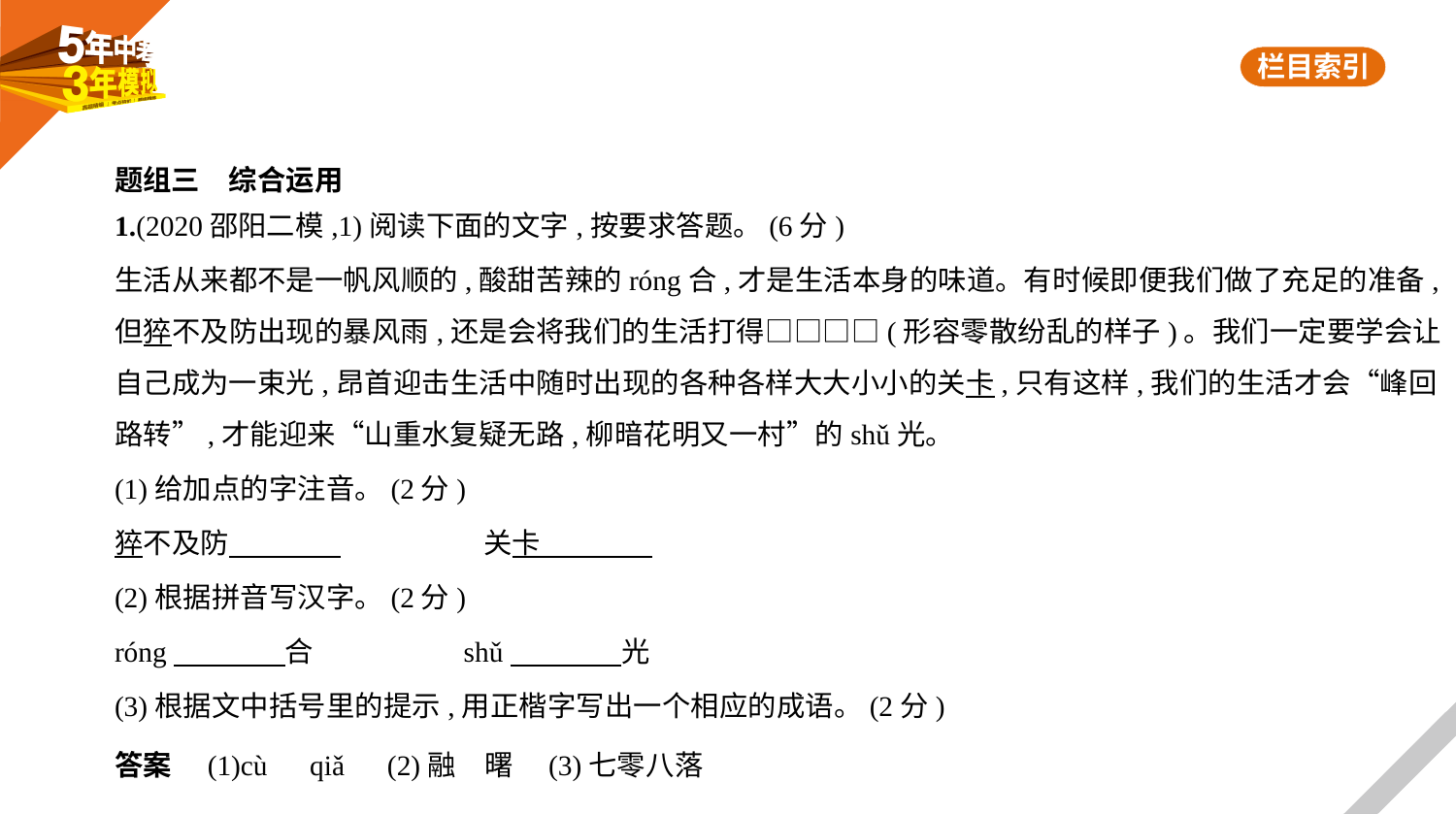

题组三　综合运用
1.(2020邵阳二模,1)阅读下面的文字,按要求答题。(6分)
生活从来都不是一帆风顺的,酸甜苦辣的róng合,才是生活本身的味道。有时候即便我们做了充足的准备,
但猝不及防出现的暴风雨,还是会将我们的生活打得□□□□(形容零散纷乱的样子)。我们一定要学会让
自己成为一束光,昂首迎击生活中随时出现的各种各样大大小小的关卡,只有这样,我们的生活才会“峰回
路转”,才能迎来“山重水复疑无路,柳暗花明又一村”的shǔ光。
(1)给加点的字注音。(2分)
猝不及防　　　    　　　　　关卡
(2)根据拼音写汉字。(2分)
róng　　　    合　　　　　shǔ　　　    光
(3)根据文中括号里的提示,用正楷字写出一个相应的成语。(2分)
答案　(1)cù　qiǎ　(2)融　曙　(3)七零八落